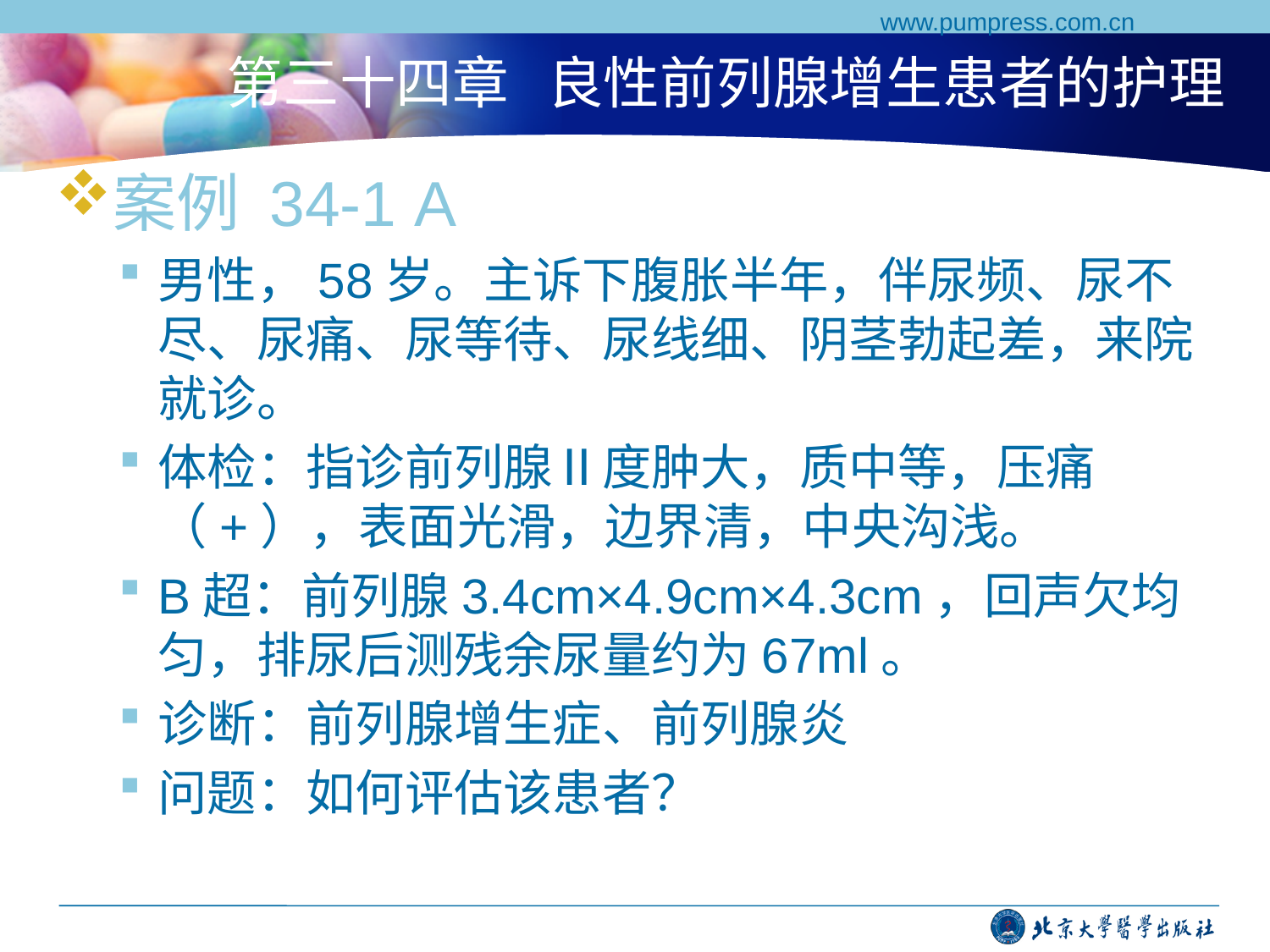

www.pumpress.com.cn
# 第三十四章   良性前列腺增生患者的护理
案例 34-1 A
男性，58岁。主诉下腹胀半年，伴尿频、尿不尽、尿痛、尿等待、尿线细、阴茎勃起差，来院就诊。
体检：指诊前列腺Ⅱ度肿大，质中等，压痛（+），表面光滑，边界清，中央沟浅。
B超：前列腺3.4cm×4.9cm×4.3cm，回声欠均匀，排尿后测残余尿量约为67ml。
诊断：前列腺增生症、前列腺炎
问题：如何评估该患者？